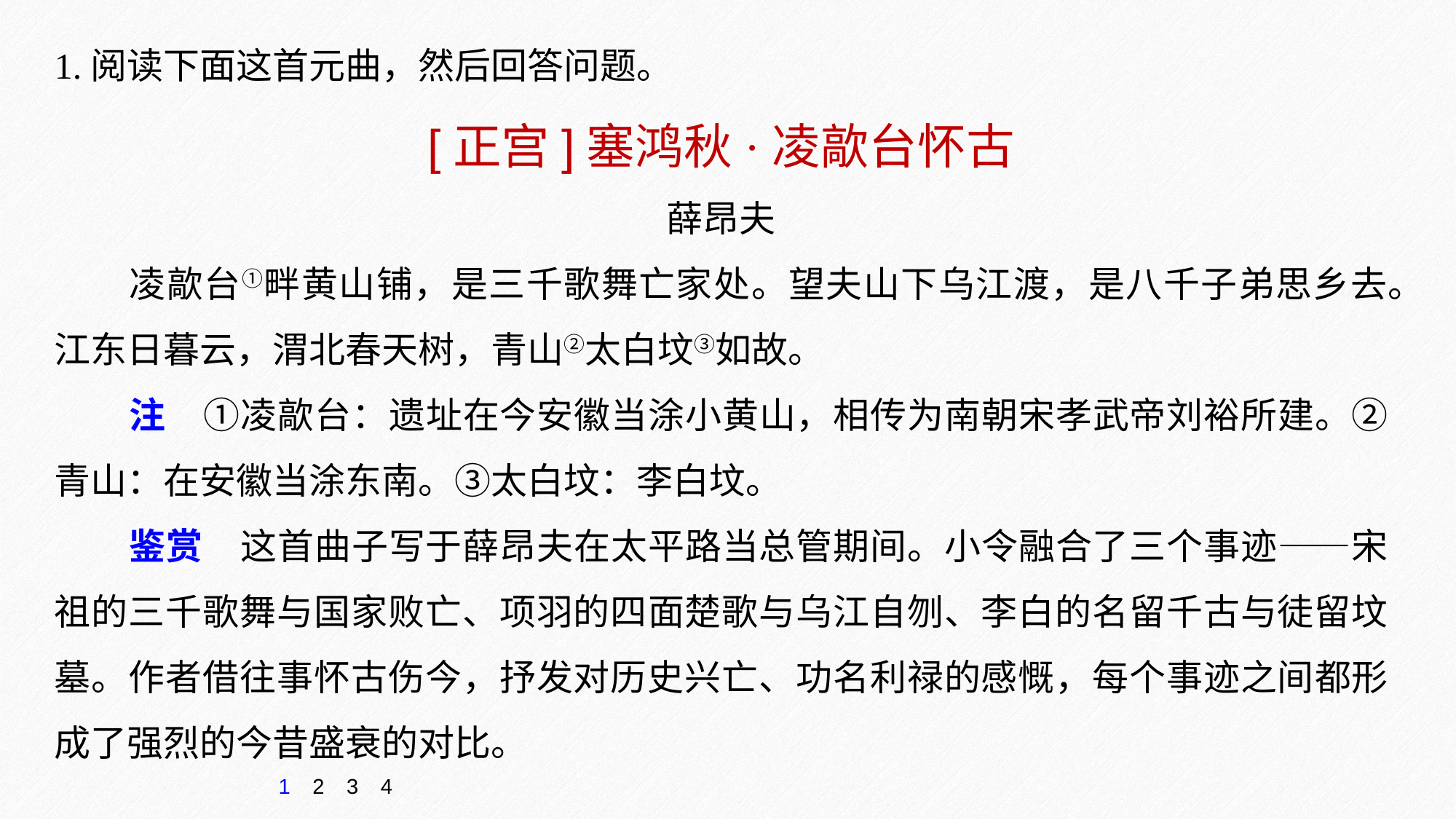

1.阅读下面这首元曲，然后回答问题。
[正宫]塞鸿秋·凌歊台怀古
薛昂夫
凌歊台①畔黄山铺，是三千歌舞亡家处。望夫山下乌江渡，是八千子弟思乡去。江东日暮云，渭北春天树，青山②太白坟③如故。
注　①凌歊台：遗址在今安徽当涂小黄山，相传为南朝宋孝武帝刘裕所建。②青山：在安徽当涂东南。③太白坟：李白坟。
鉴赏　这首曲子写于薛昂夫在太平路当总管期间。小令融合了三个事迹——宋祖的三千歌舞与国家败亡、项羽的四面楚歌与乌江自刎、李白的名留千古与徒留坟墓。作者借往事怀古伤今，抒发对历史兴亡、功名利禄的感慨，每个事迹之间都形成了强烈的今昔盛衰的对比。
1
2
3
4